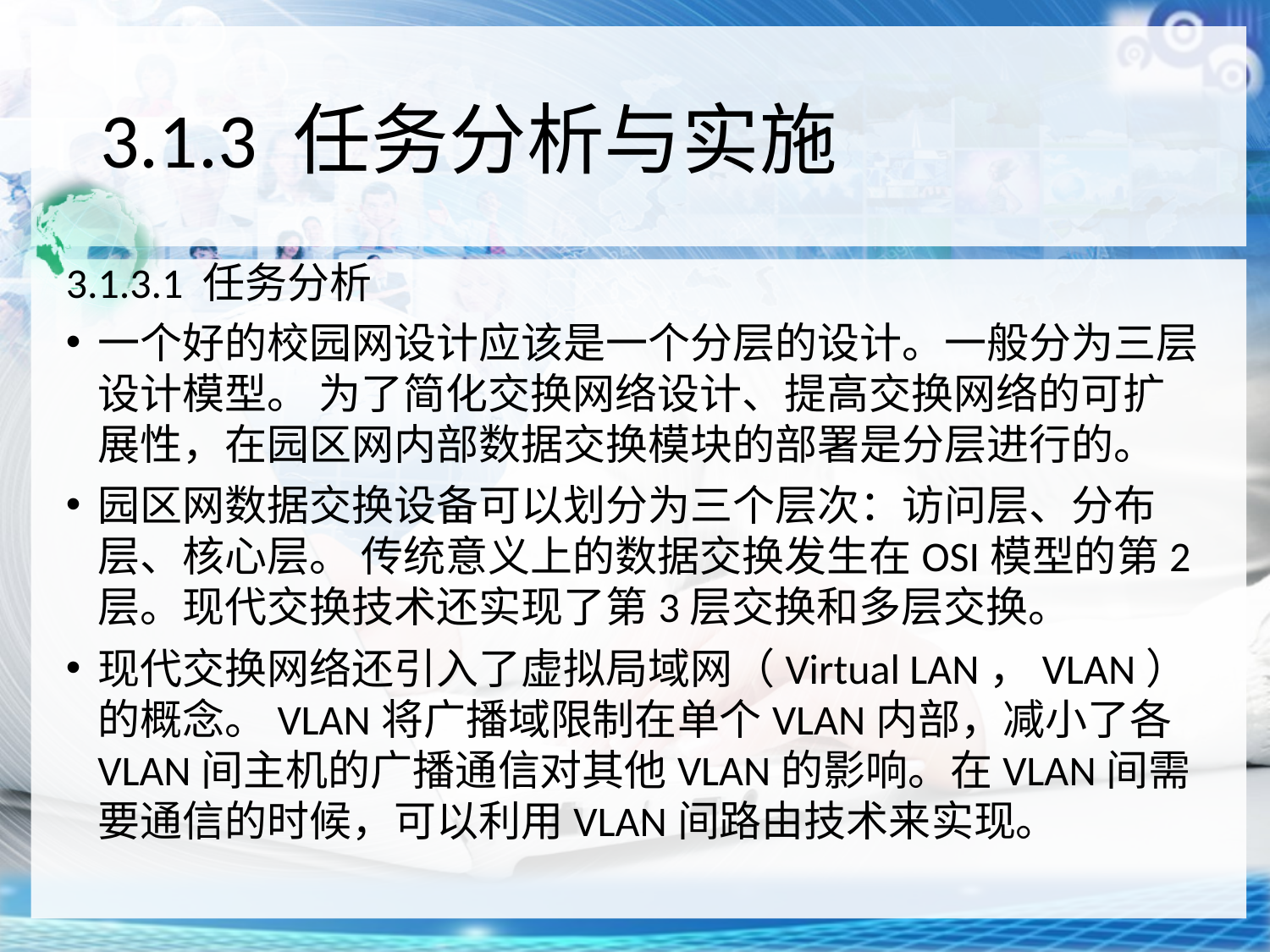

# 3.1.3 任务分析与实施
3.1.3.1 任务分析
一个好的校园网设计应该是一个分层的设计。一般分为三层设计模型。 为了简化交换网络设计、提高交换网络的可扩展性，在园区网内部数据交换模块的部署是分层进行的。
园区网数据交换设备可以划分为三个层次：访问层、分布层、核心层。 传统意义上的数据交换发生在OSI模型的第2层。现代交换技术还实现了第3层交换和多层交换。
现代交换网络还引入了虚拟局域网（Virtual LAN，VLAN）的概念。VLAN将广播域限制在单个VLAN内部，减小了各VLAN间主机的广播通信对其他VLAN的影响。在VLAN间需要通信的时候，可以利用VLAN间路由技术来实现。